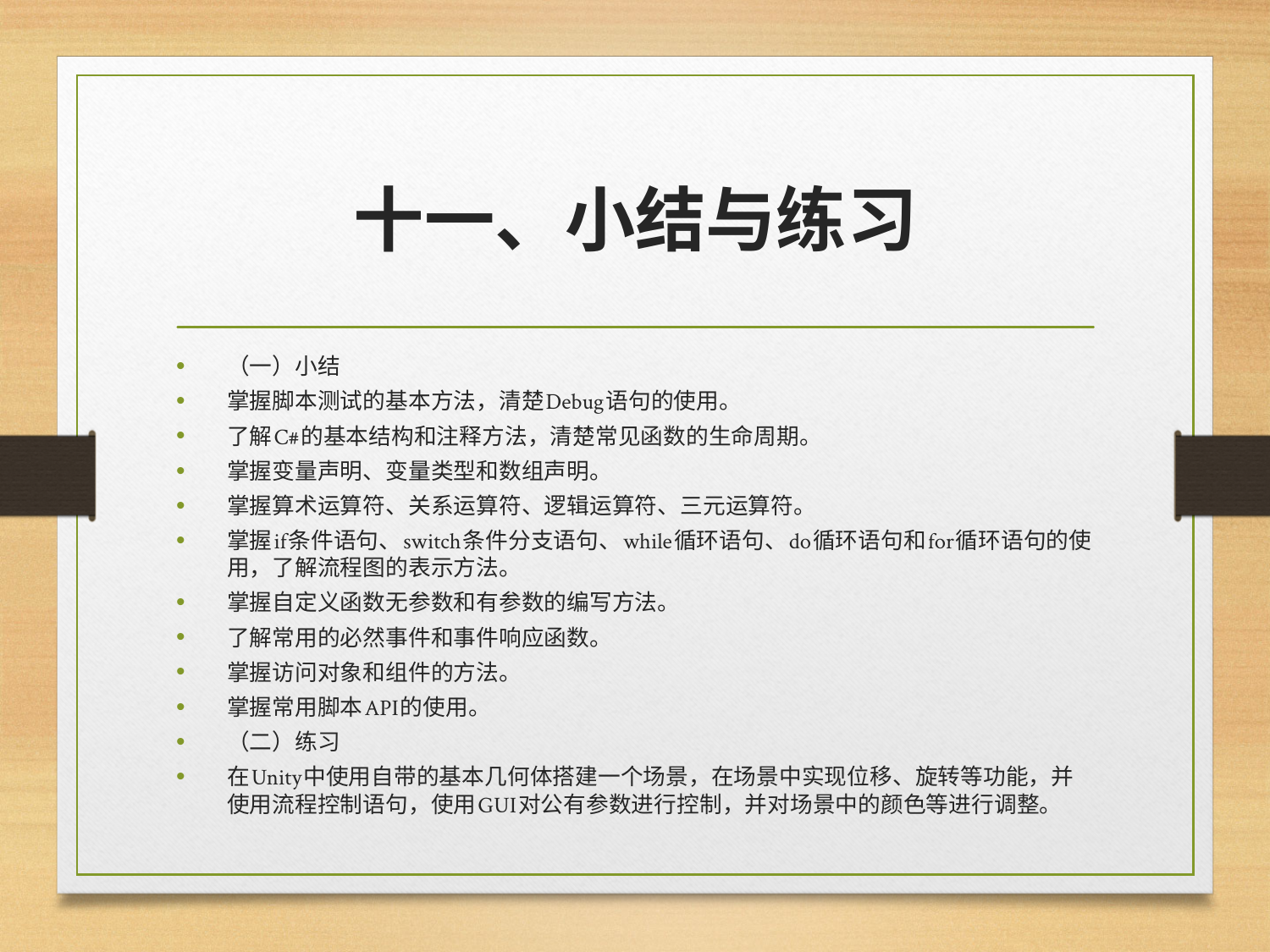

# 十一、小结与练习
（一）小结
掌握脚本测试的基本方法，清楚Debug语句的使用。
了解C#的基本结构和注释方法，清楚常见函数的生命周期。
掌握变量声明、变量类型和数组声明。
掌握算术运算符、关系运算符、逻辑运算符、三元运算符。
掌握if条件语句、switch条件分支语句、while循环语句、do循环语句和for循环语句的使用，了解流程图的表示方法。
掌握自定义函数无参数和有参数的编写方法。
了解常用的必然事件和事件响应函数。
掌握访问对象和组件的方法。
掌握常用脚本API的使用。
（二）练习
在Unity中使用自带的基本几何体搭建一个场景，在场景中实现位移、旋转等功能，并使用流程控制语句，使用GUI对公有参数进行控制，并对场景中的颜色等进行调整。